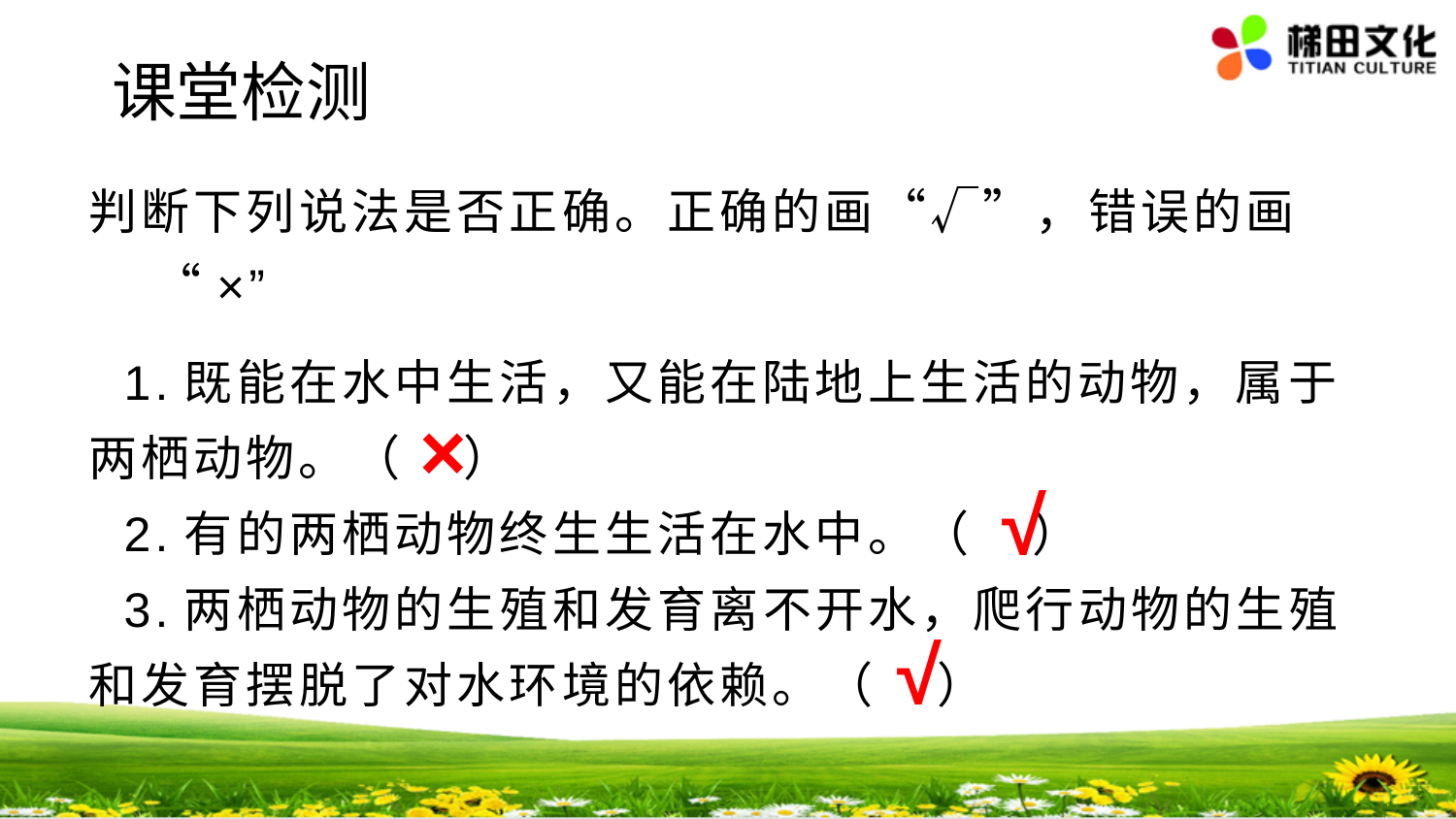

课堂检测
判断下列说法是否正确。正确的画“√”，错误的画“×”
  1.既能在水中生活，又能在陆地上生活的动物，属于两栖动物。（    ）
  2.有的两栖动物终生生活在水中。（    ）
  3.两栖动物的生殖和发育离不开水，爬行动物的生殖和发育摆脱了对水环境的依赖。（    ）
×
√
√